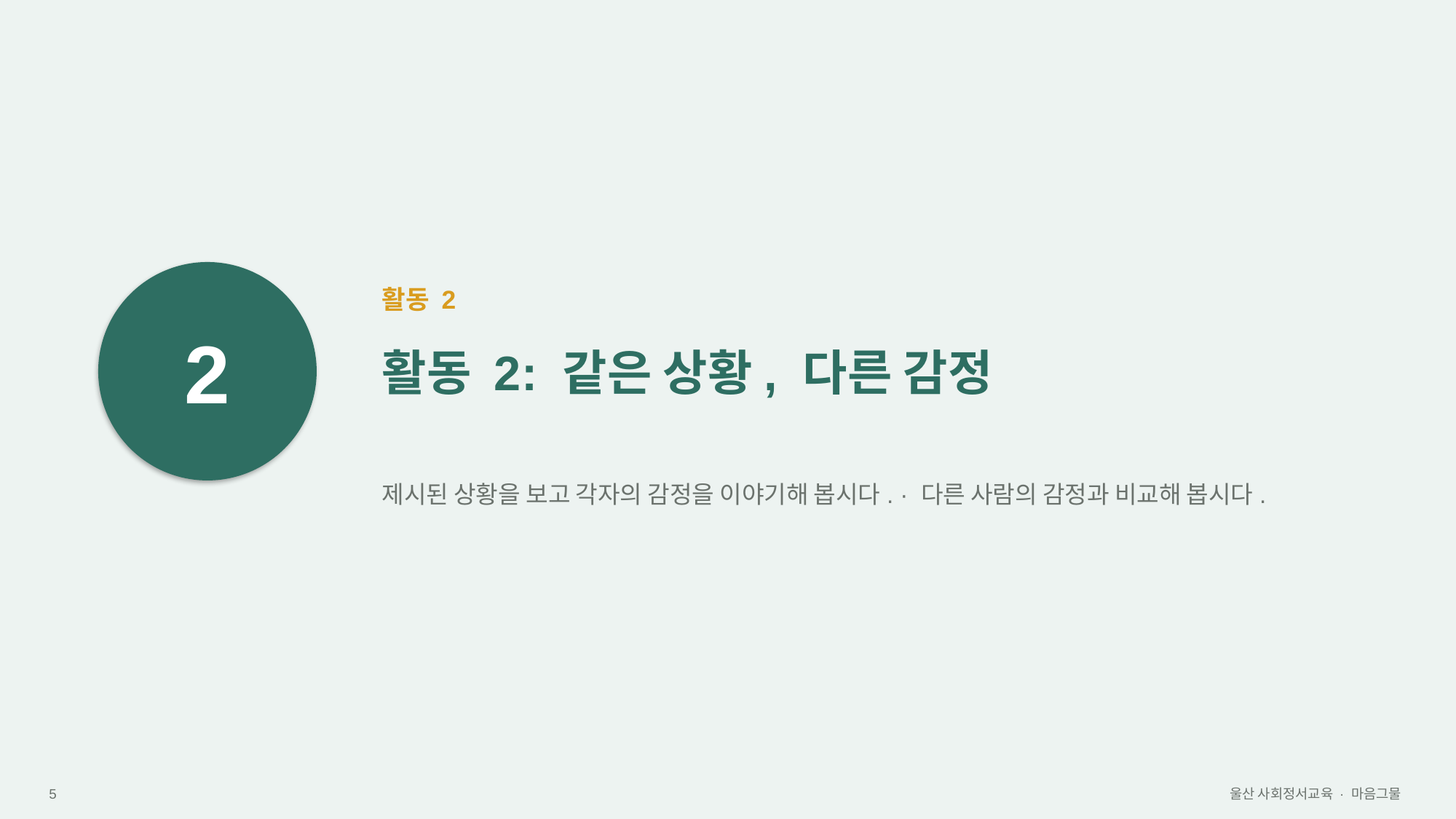

2
활동 2
활동 2: 같은 상황, 다른 감정
제시된 상황을 보고 각자의 감정을 이야기해 봅시다. · 다른 사람의 감정과 비교해 봅시다.
5
울산 사회정서교육 · 마음그물